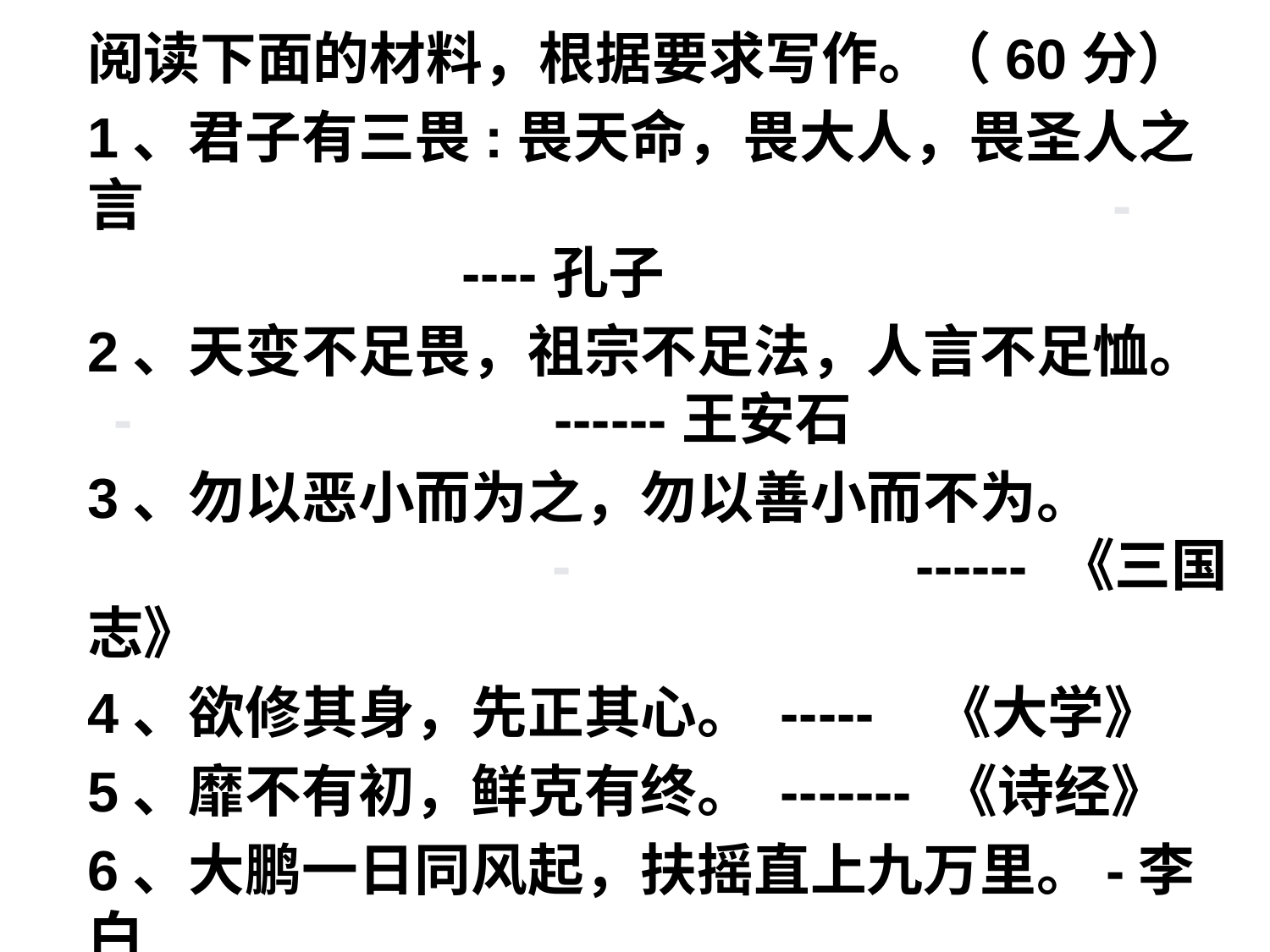

阅读下面的材料，根据要求写作。（60分）
1、君子有三畏:畏天命，畏大人，畏圣人之言                                                                          -                               ----孔子
2、天变不足畏，祖宗不足法，人言不足恤。  -                           ------王安石
3、勿以恶小而为之，勿以善小而不为。                                              -                      ------ 《三国志》
4、欲修其身，先正其心。 -----   《大学》
5、靡不有初，鲜克有终。 ------- 《诗经》
6、大鹏一日同风起，扶摇直上九万里。-李白